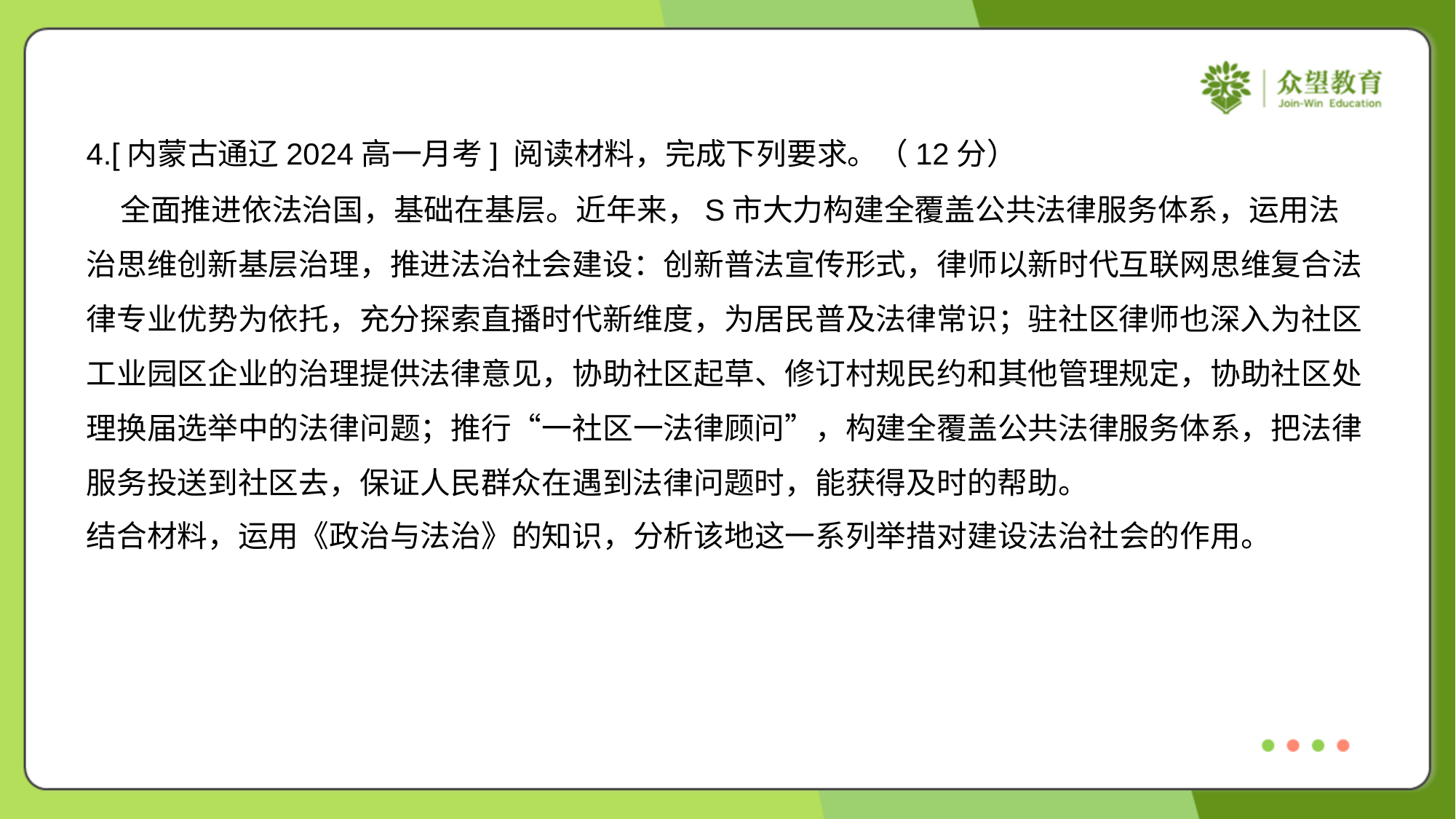

4.[内蒙古通辽2024高一月考] 阅读材料，完成下列要求。（12分）
    全面推进依法治国，基础在基层。近年来，S市大力构建全覆盖公共法律服务体系，运用法
治思维创新基层治理，推进法治社会建设：创新普法宣传形式，律师以新时代互联网思维复合法
律专业优势为依托，充分探索直播时代新维度，为居民普及法律常识；驻社区律师也深入为社区
工业园区企业的治理提供法律意见，协助社区起草、修订村规民约和其他管理规定，协助社区处
理换届选举中的法律问题；推行“一社区一法律顾问”，构建全覆盖公共法律服务体系，把法律
服务投送到社区去，保证人民群众在遇到法律问题时，能获得及时的帮助。
结合材料，运用《政治与法治》的知识，分析该地这一系列举措对建设法治社会的作用。